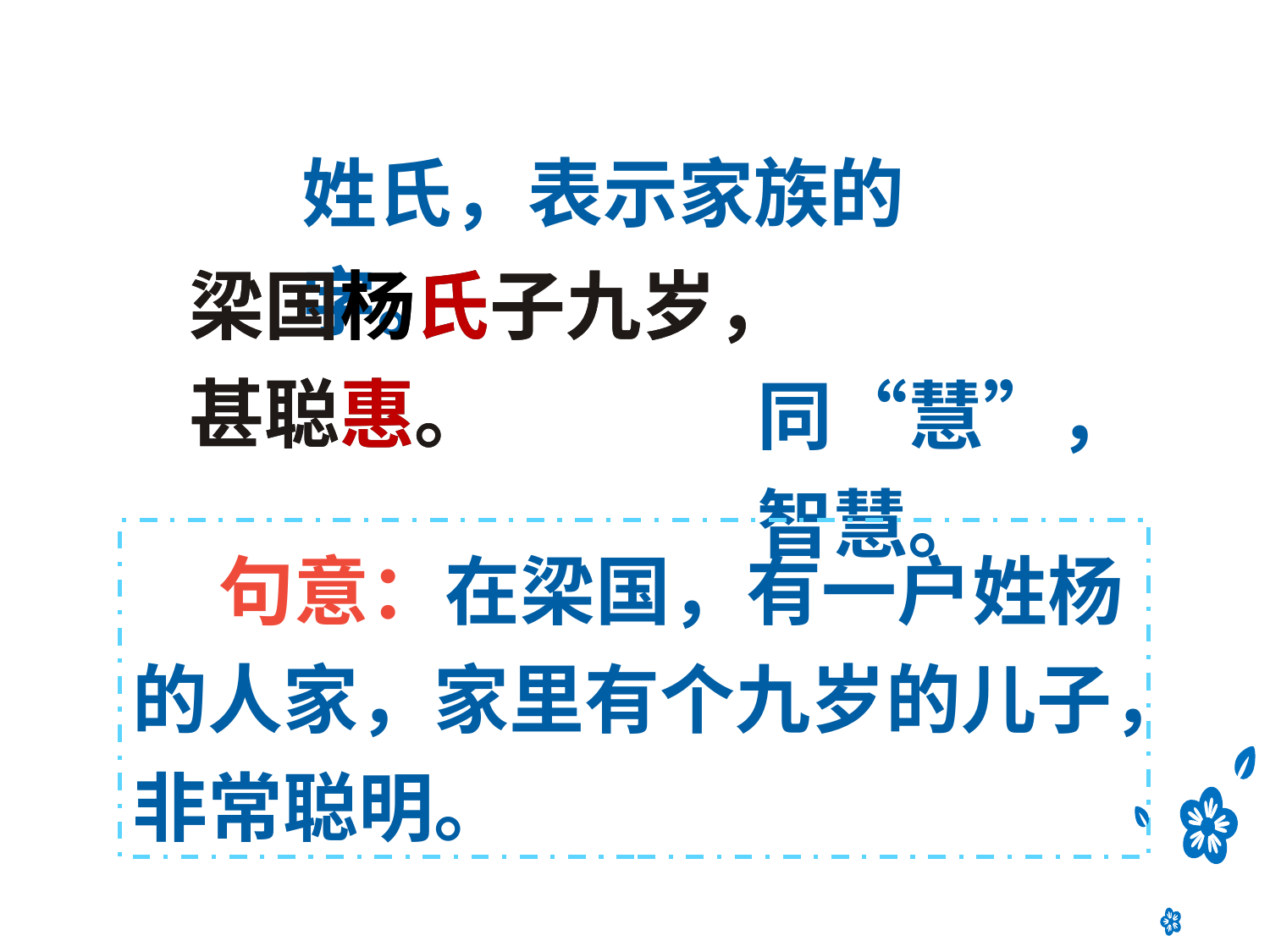

姓氏，表示家族的字。
梁国杨氏子九岁，甚聪惠。
梁国杨氏子九岁，甚聪惠。
同“慧”，智慧。
    句意：在梁国，有一户姓杨的人家，家里有个九岁的儿子，非常聪明。